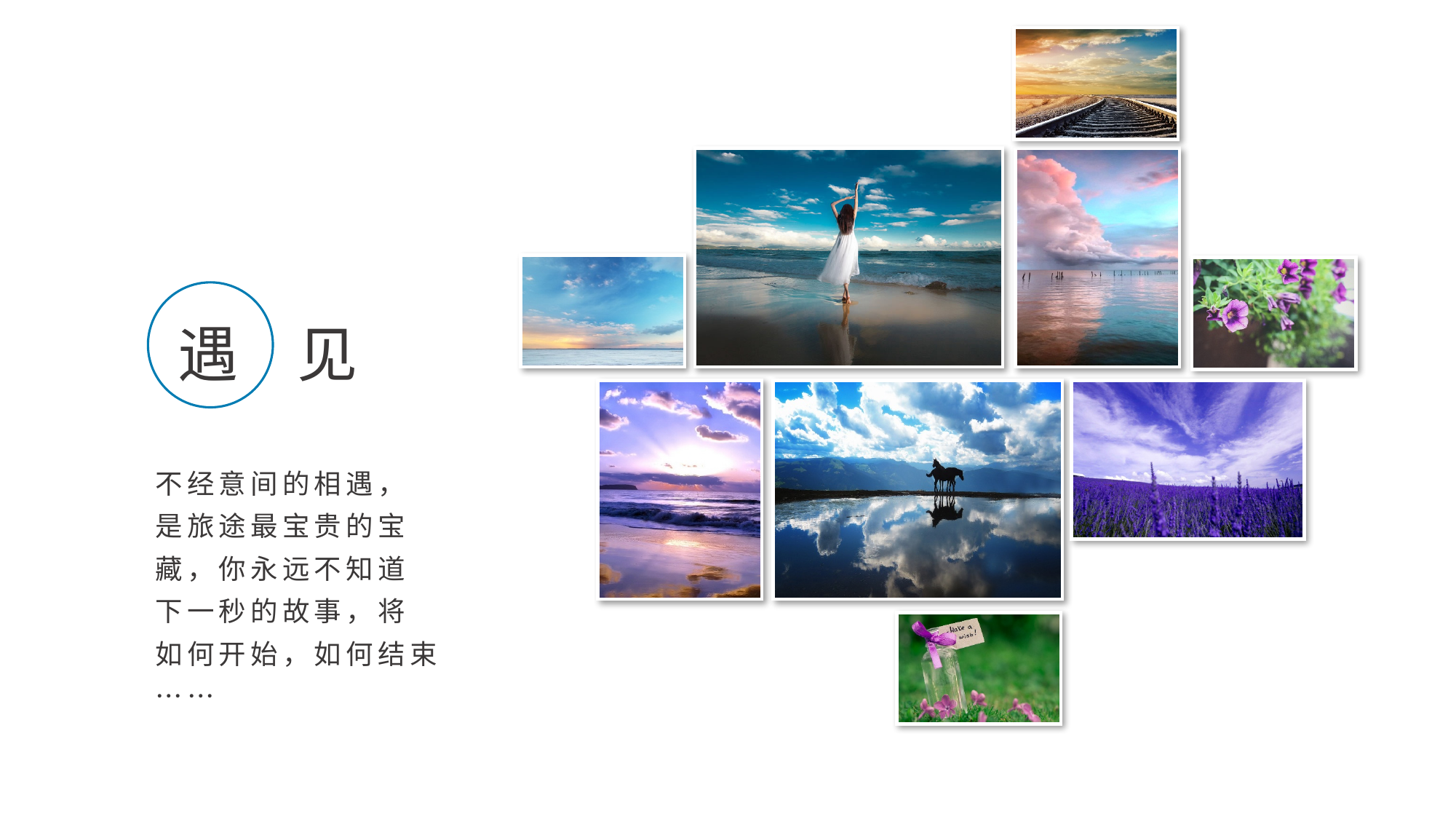

遇   见

不经意间的相遇，是旅途最宝贵的宝藏，你永远不知道下一秒的故事，将如何开始，如何结束……

延迟符